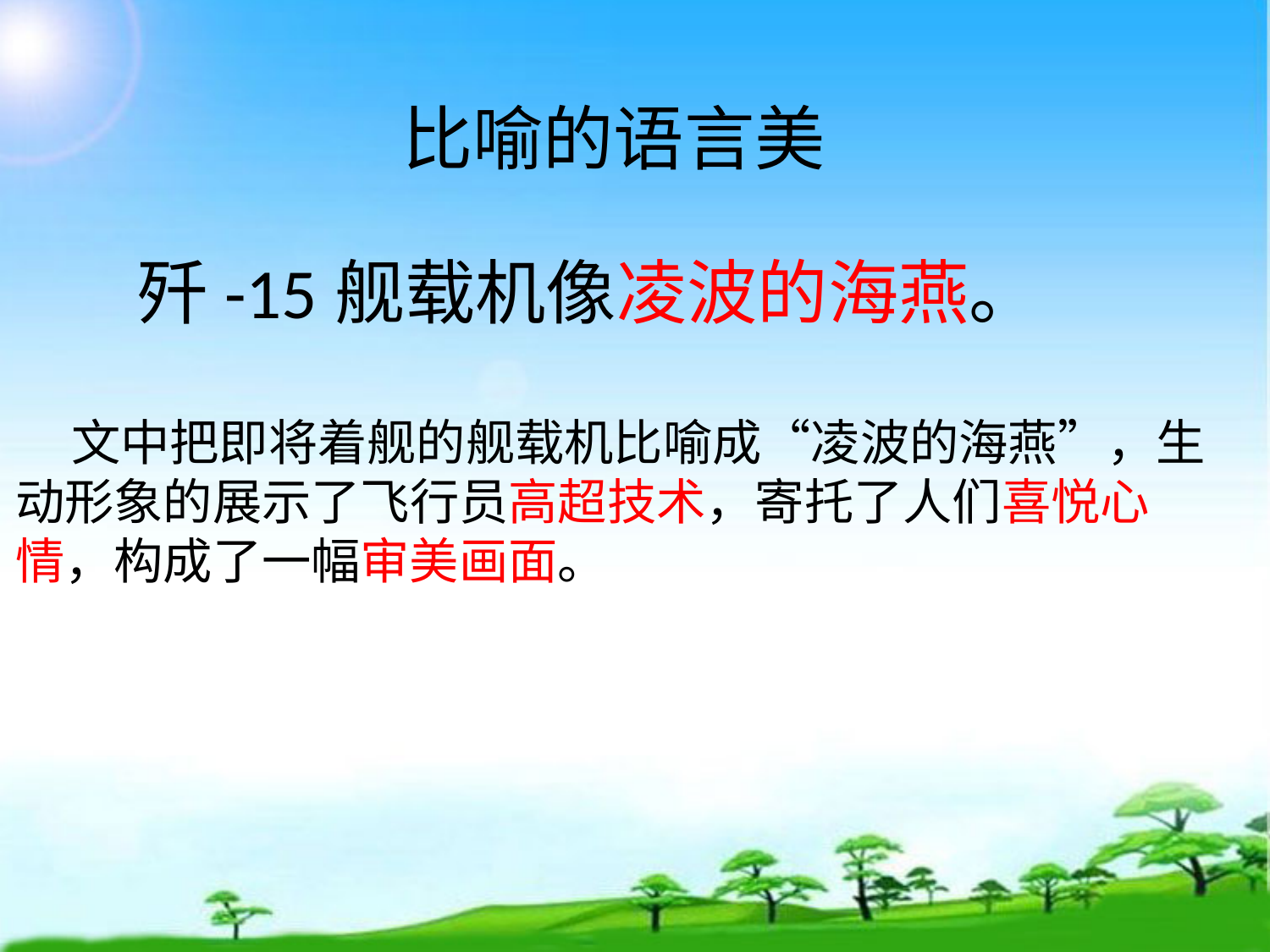

# 比喻的语言美
          歼-15舰载机像凌波的海燕。

    文中把即将着舰的舰载机比喻成“凌波的海燕”，生动形象的展示了飞行员高超技术，寄托了人们喜悦心情，构成了一幅审美画面。